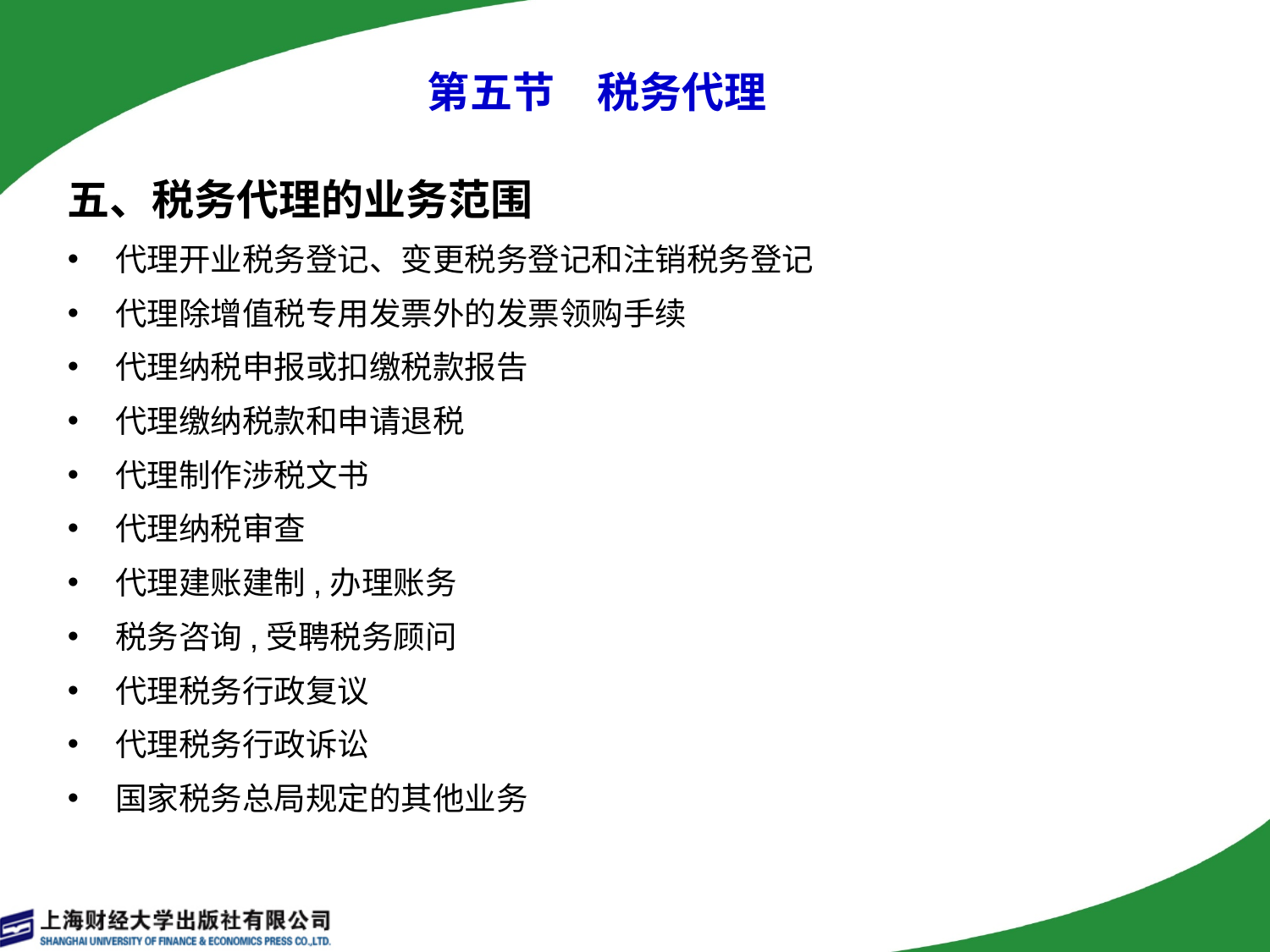

# 第五节　税务代理
五、税务代理的业务范围
代理开业税务登记、变更税务登记和注销税务登记
代理除增值税专用发票外的发票领购手续
代理纳税申报或扣缴税款报告
代理缴纳税款和申请退税
代理制作涉税文书
代理纳税审查
代理建账建制,办理账务
税务咨询,受聘税务顾问
代理税务行政复议
代理税务行政诉讼
国家税务总局规定的其他业务